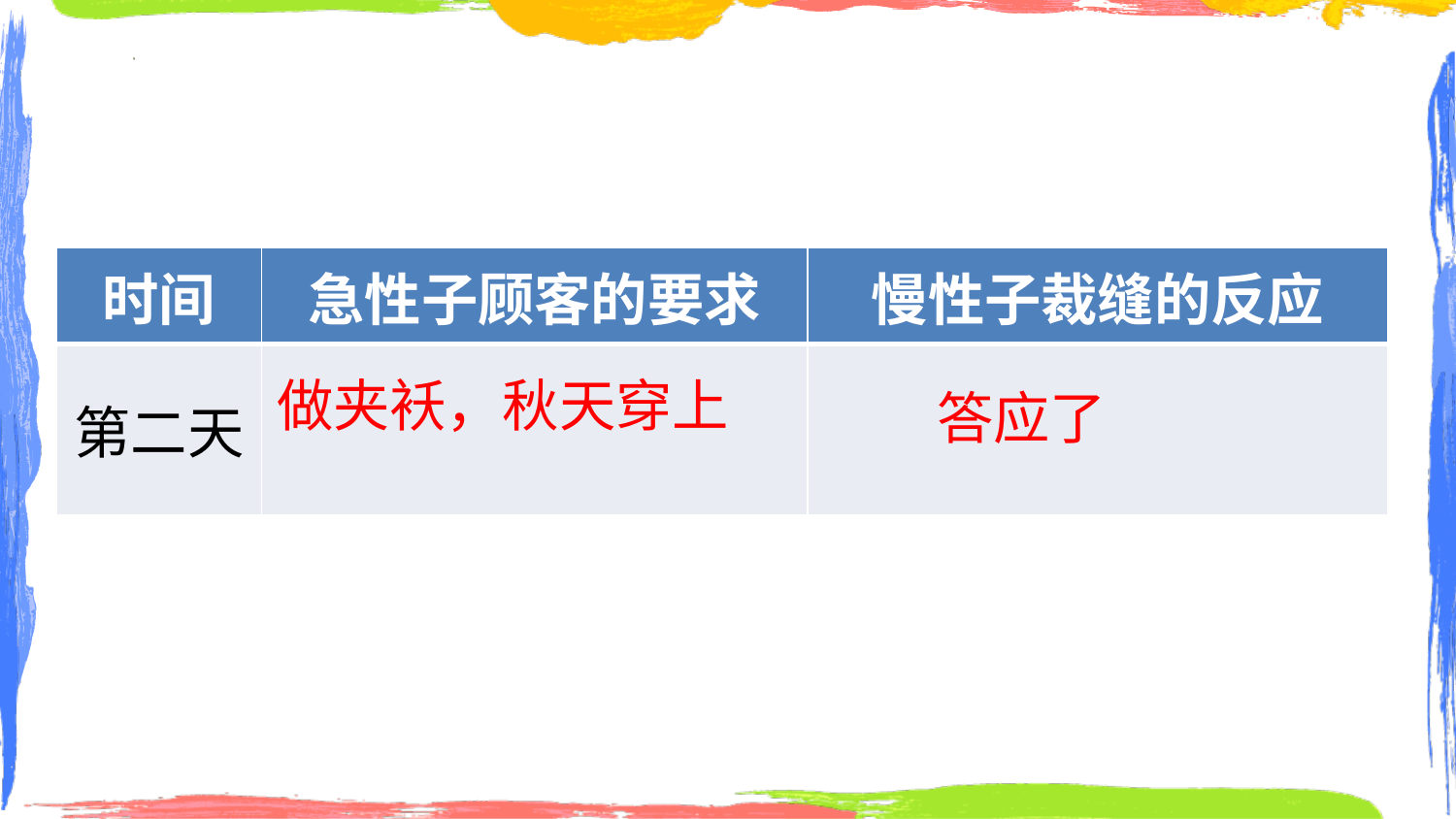

| 时间 | 急性子顾客的要求 | 慢性子裁缝的反应 |
| --- | --- | --- |
| 第二天 |  |  |
做夹袄，秋天穿上
答应了